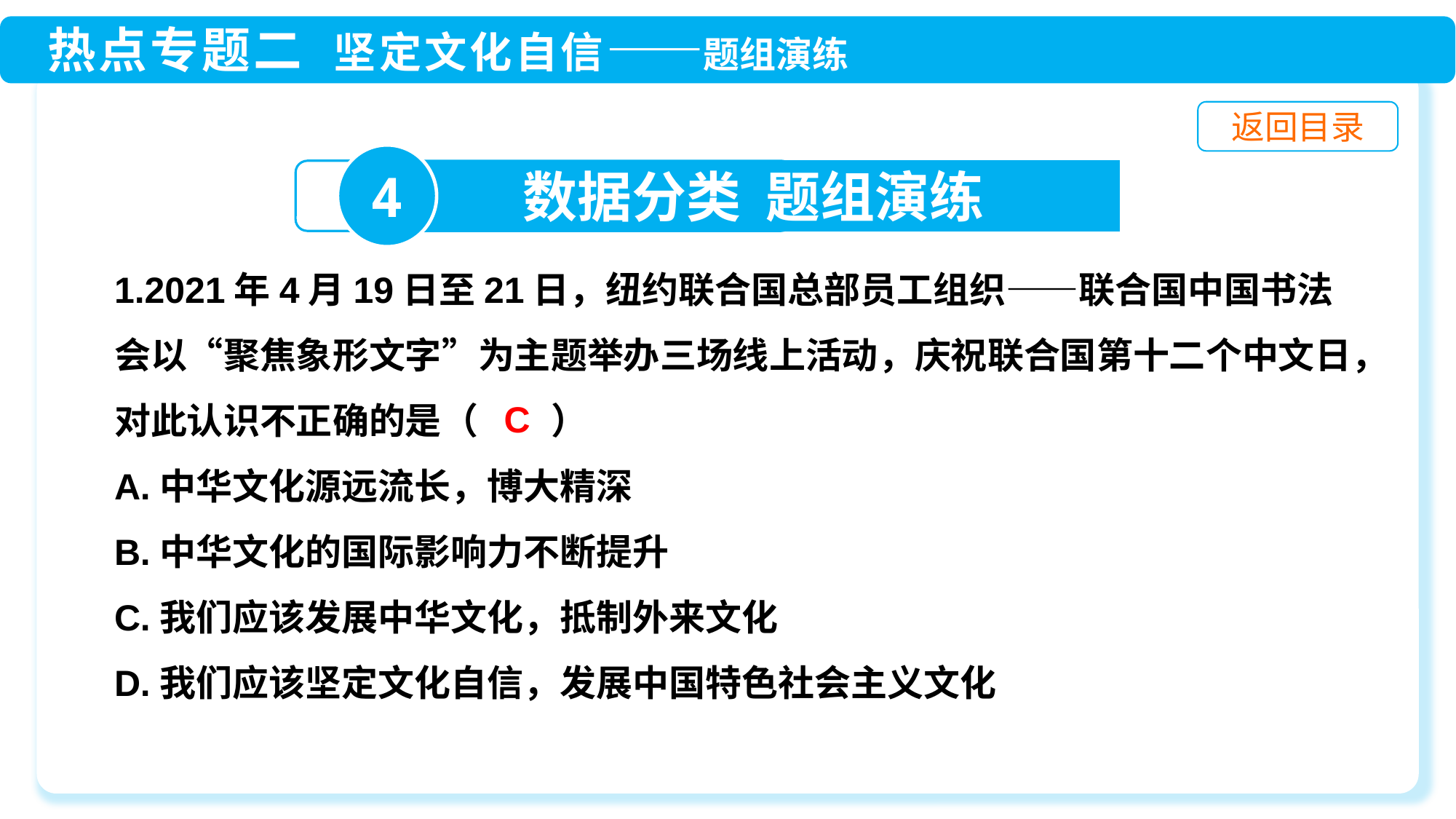

4

数据分类  题组演练
1.2021年4月19日至21日，纽约联合国总部员工组织——联合国中国书法会以“聚焦象形文字”为主题举办三场线上活动，庆祝联合国第十二个中文日，对此认识不正确的是（　　）
A.中华文化源远流长，博大精深
B.中华文化的国际影响力不断提升
C.我们应该发展中华文化，抵制外来文化
D.我们应该坚定文化自信，发展中国特色社会主义文化
C